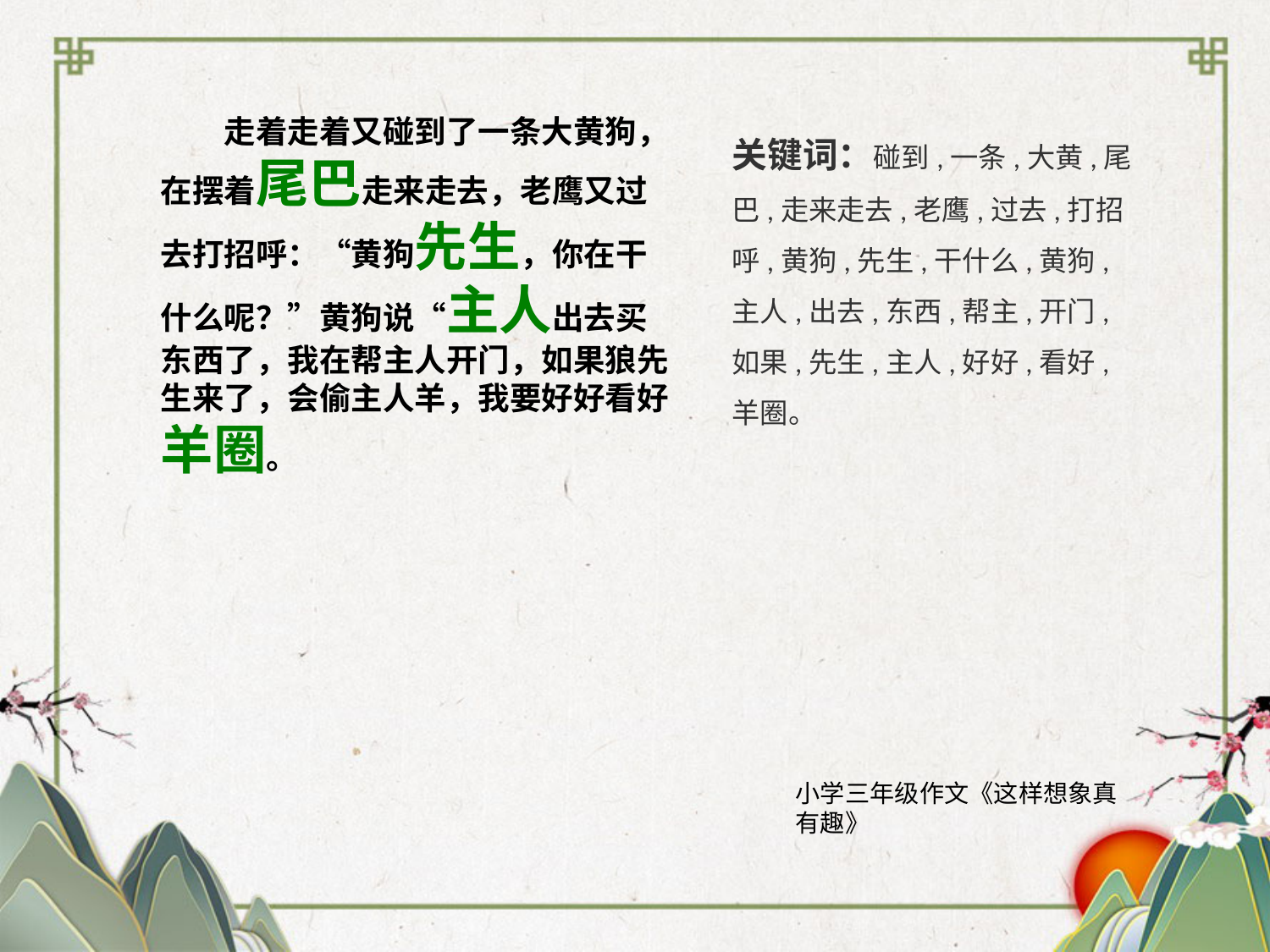

走着走着又碰到了一条大黄狗，在摆着尾巴走来走去，老鹰又过去打招呼：“黄狗先生，你在干什么呢？”黄狗说“主人出去买东西了，我在帮主人开门，如果狼先生来了，会偷主人羊，我要好好看好羊圈。
关键词：碰到,一条,大黄,尾巴,走来走去,老鹰,过去,打招呼,黄狗,先生,干什么,黄狗,主人,出去,东西,帮主,开门,如果,先生,主人,好好,看好,羊圈。
小学三年级作文《这样想象真有趣》